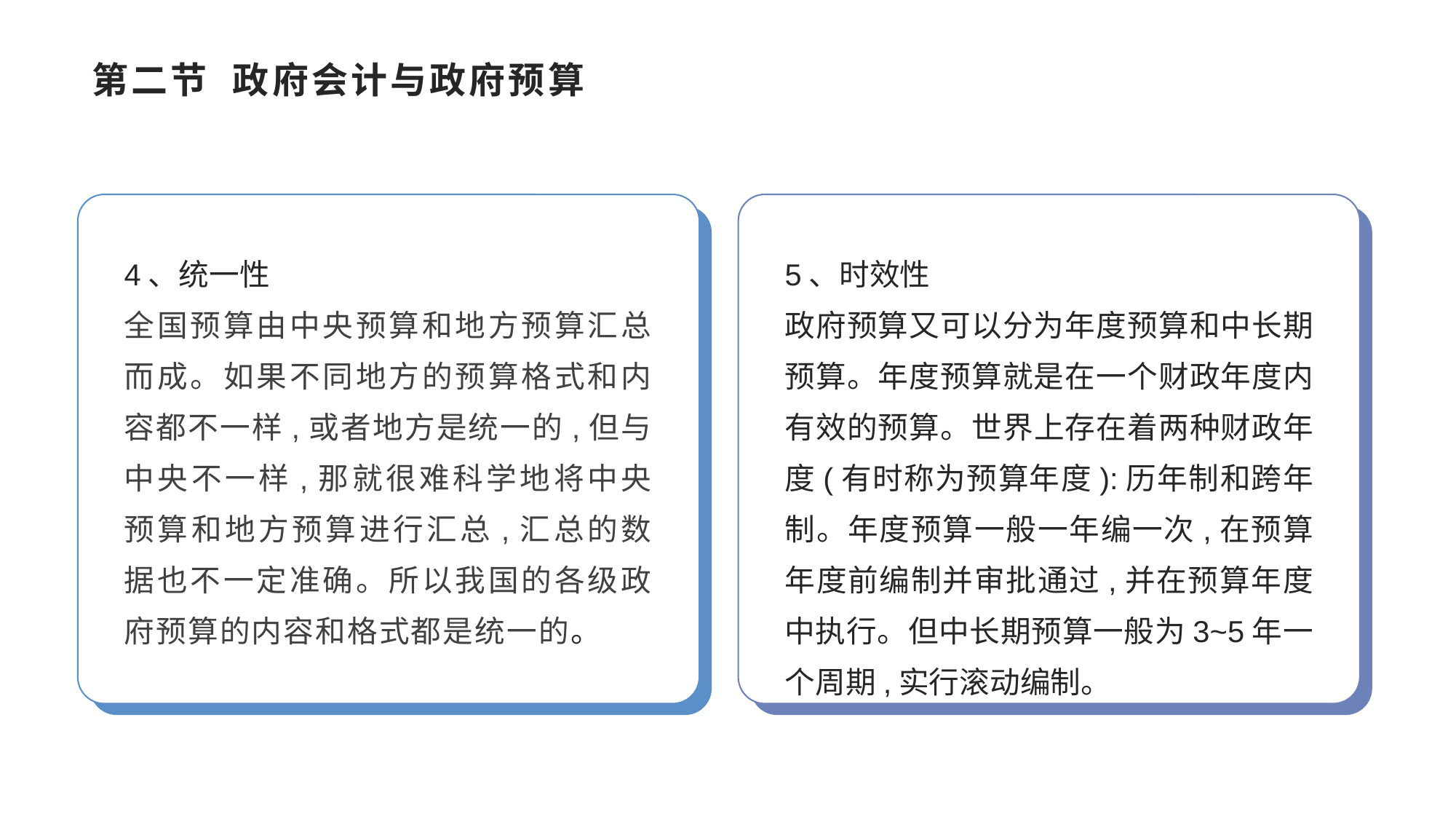

# 第二节  政府会计与政府预算
4、统一性
全国预算由中央预算和地方预算汇总而成。如果不同地方的预算格式和内容都不一样,或者地方是统一的,但与中央不一样,那就很难科学地将中央预算和地方预算进行汇总,汇总的数据也不一定准确。所以我国的各级政府预算的内容和格式都是统一的。

5、时效性
政府预算又可以分为年度预算和中长期预算。年度预算就是在一个财政年度内有效的预算。世界上存在着两种财政年度(有时称为预算年度):历年制和跨年制。年度预算一般一年编一次,在预算年度前编制并审批通过,并在预算年度中执行。但中长期预算一般为3~5年一个周期,实行滚动编制。